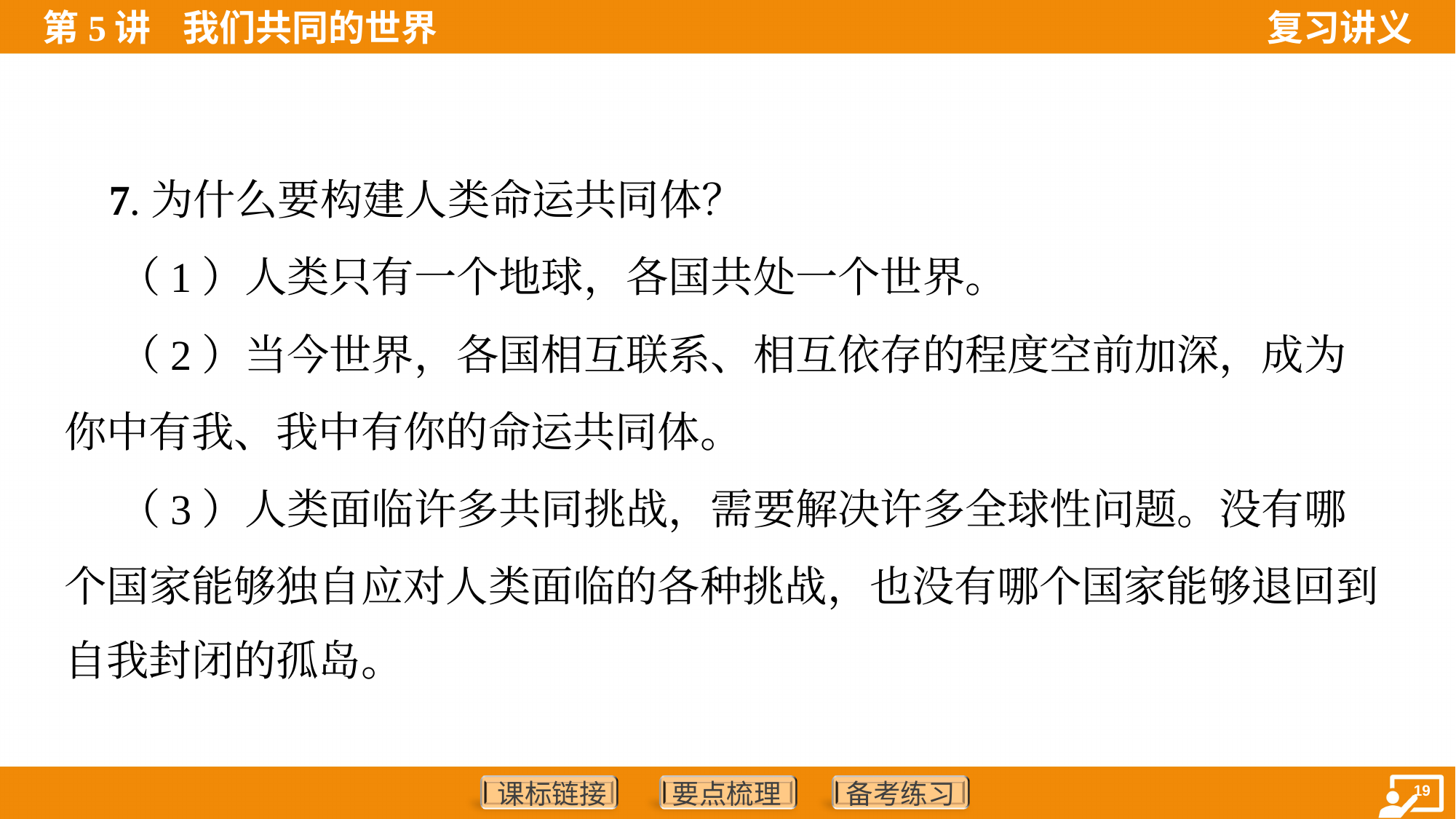

7.为什么要构建人类命运共同体？
    （1）人类只有一个地球，各国共处一个世界。
    （2）当今世界，各国相互联系、相互依存的程度空前加深，成为
你中有我、我中有你的命运共同体。
    （3）人类面临许多共同挑战，需要解决许多全球性问题。没有哪
个国家能够独自应对人类面临的各种挑战，也没有哪个国家能够退回到
自我封闭的孤岛。